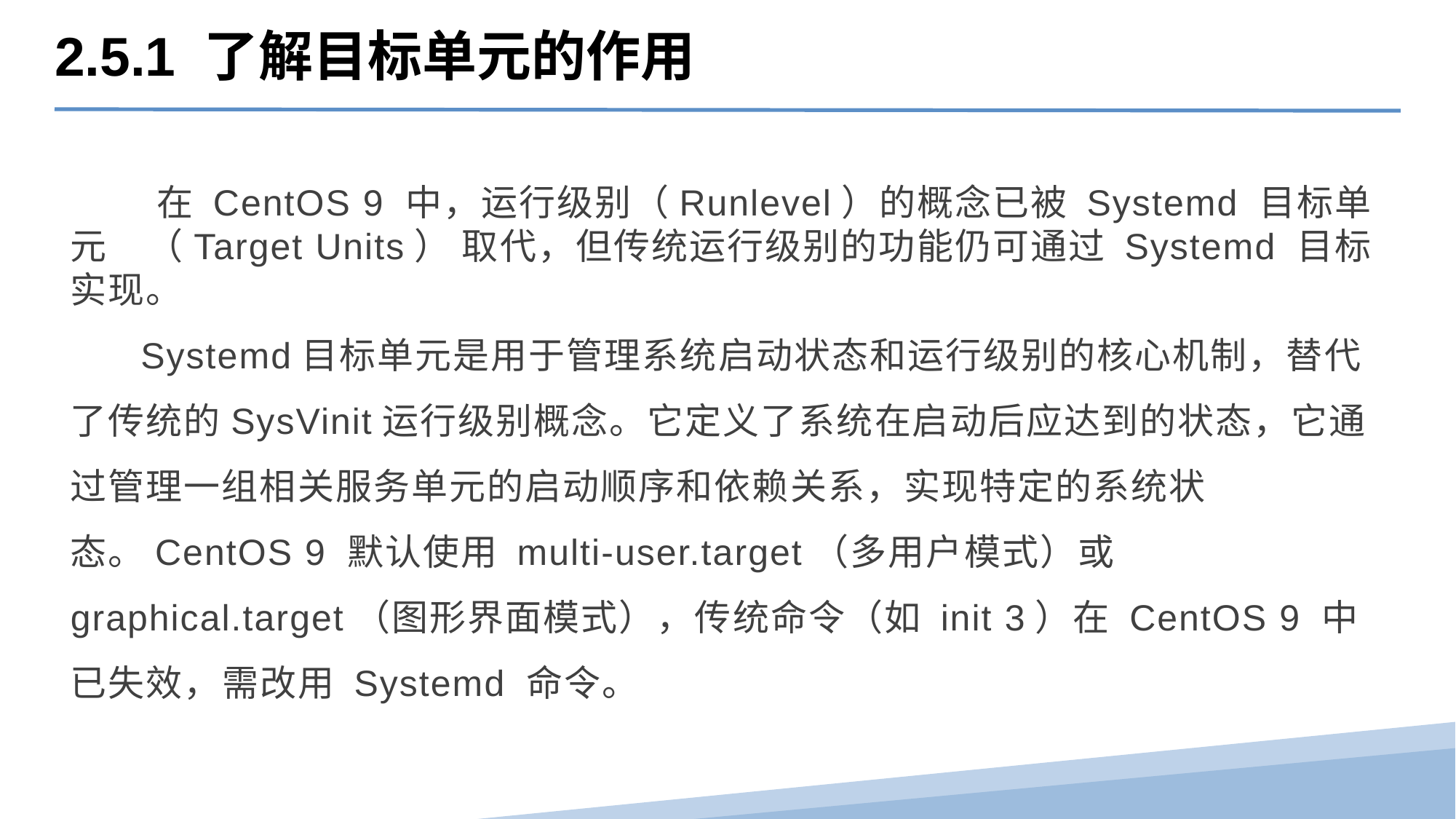

2.5.1 了解目标单元的作用
        在 CentOS 9 中，运行级别（Runlevel）的概念已被 Systemd 目标单元    （Target Units） 取代，但传统运行级别的功能仍可通过 Systemd 目标实现。
      Systemd目标单元是用于管理系统启动状态和运行级别的核心机制，替代了传统的SysVinit运行级别概念。它定义了系统在启动后应达到的状态，它通过管理一组相关服务单元的启动顺序和依赖关系，实现特定的系统状态。CentOS 9 默认使用 multi-user.target（多用户模式）或 graphical.target（图形界面模式），传统命令（如 init 3）在 CentOS 9 中已失效，需改用 Systemd 命令。